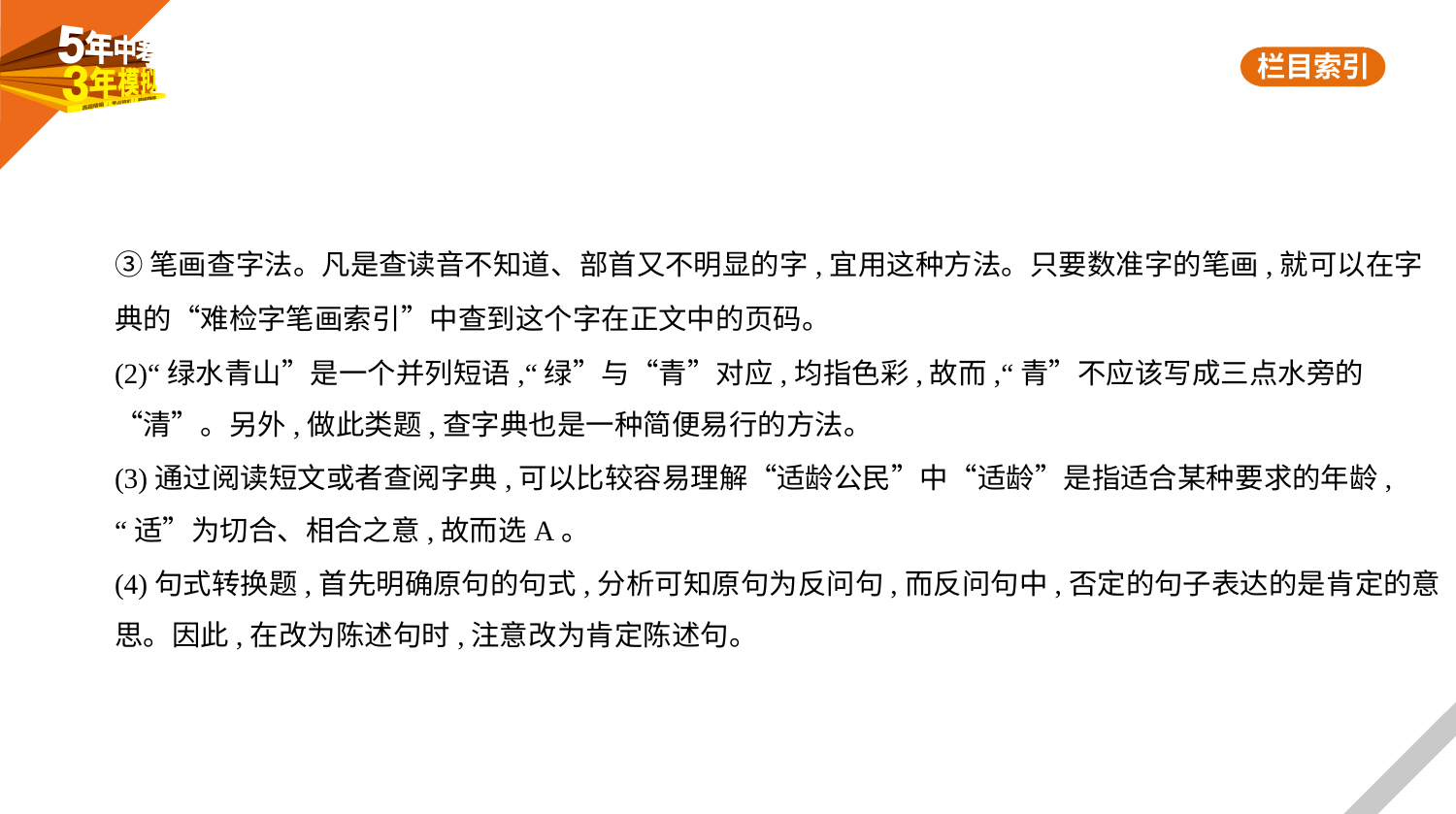

③笔画查字法。凡是查读音不知道、部首又不明显的字,宜用这种方法。只要数准字的笔画,就可以在字
典的“难检字笔画索引”中查到这个字在正文中的页码。
(2)“绿水青山”是一个并列短语,“绿”与“青”对应,均指色彩,故而,“青”不应该写成三点水旁的
“清”。另外,做此类题,查字典也是一种简便易行的方法。
(3)通过阅读短文或者查阅字典,可以比较容易理解“适龄公民”中“适龄”是指适合某种要求的年龄,
“适”为切合、相合之意,故而选A。
(4)句式转换题,首先明确原句的句式,分析可知原句为反问句,而反问句中,否定的句子表达的是肯定的意
思。因此,在改为陈述句时,注意改为肯定陈述句。